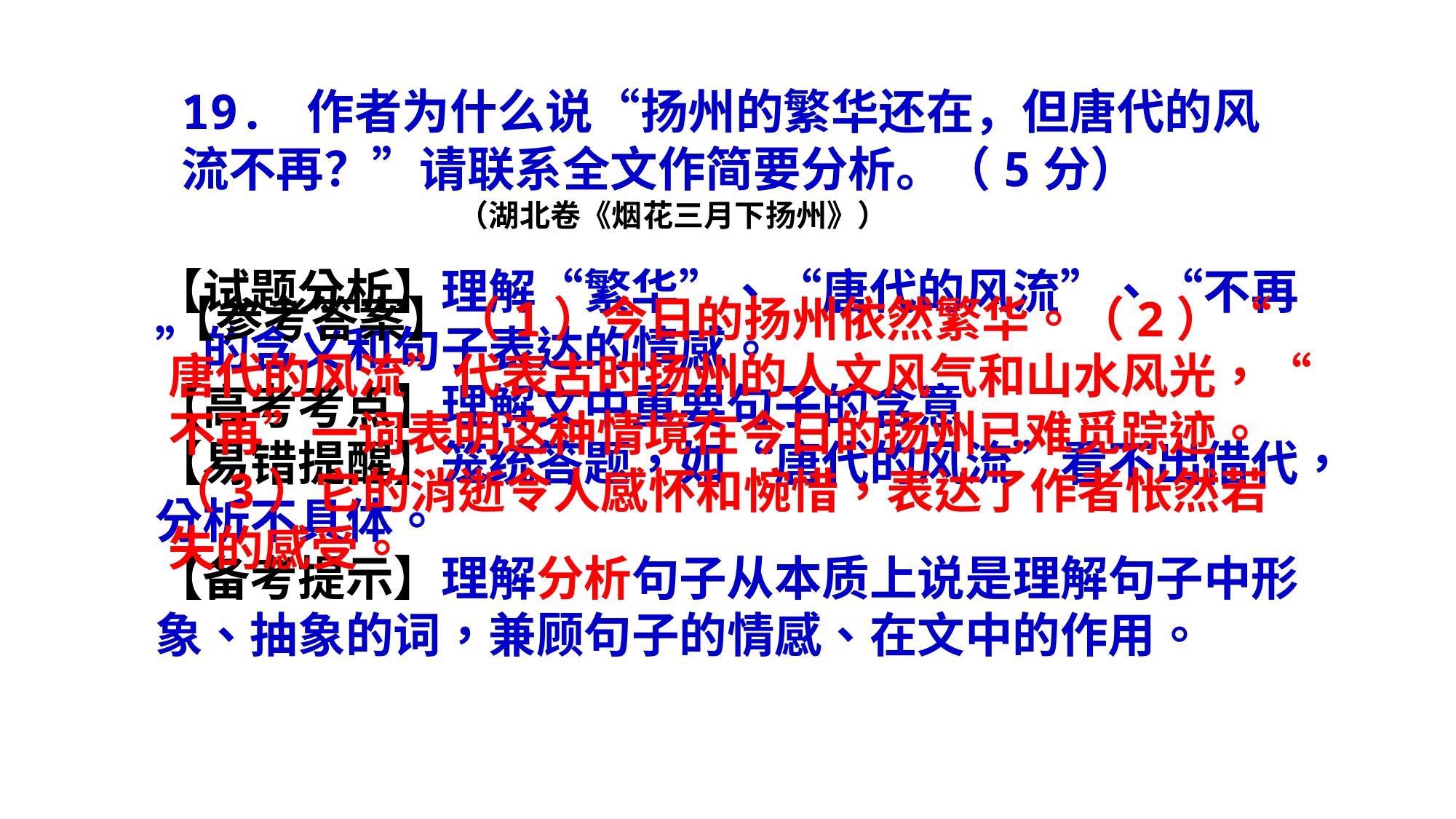

19. 作者为什么说“扬州的繁华还在，但唐代的风流不再？”请联系全文作简要分析。（5分）
                                       （湖北卷《烟花三月下扬州》）
【试题分析】理解“繁华”、“唐代的风流”、“不再”的含义和句子表达的情感。
【高考考点】理解文中重要句子的含意
【易错提醒】笼统答题，如“唐代的风流”看不出借代，分析不具体。
【备考提示】理解分析句子从本质上说是理解句子中形象、抽象的词，兼顾句子的情感、在文中的作用。
【参考答案】（1）今日的扬州依然繁华。（2）“唐代的风流”代表古时扬州的人文风气和山水风光，“不再”一词表明这种情境在今日的扬州已难觅踪迹。（3）它的消逝令人感怀和惋惜，表达了作者怅然若失的感受。
4